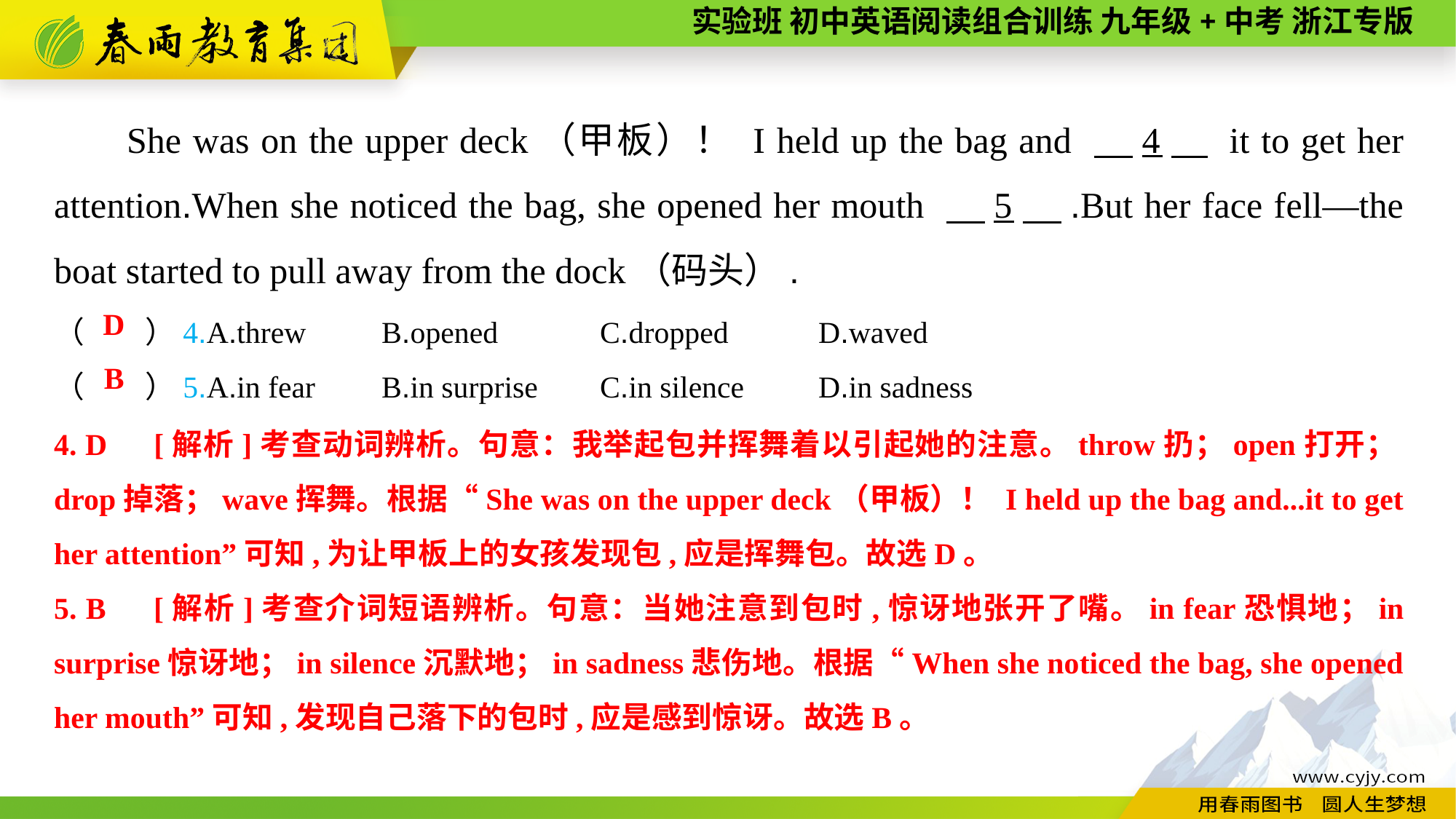

She was on the upper deck（甲板）！ I held up the bag and 　4　 it to get her attention.When she noticed the bag, she opened her mouth 　5　.But her face fell—the boat started to pull away from the dock（码头）.
（　　）4.A.threw	B.opened	C.dropped	D.waved
（　　）5.A.in fear	B.in surprise	C.in silence	D.in sadness
D
B
4. D　[解析]考查动词辨析。句意：我举起包并挥舞着以引起她的注意。throw扔；open打开；drop掉落；wave挥舞。根据“She was on the upper deck（甲板）！ I held up the bag and...it to get her attention”可知,为让甲板上的女孩发现包,应是挥舞包。故选D。
5. B　[解析]考查介词短语辨析。句意：当她注意到包时,惊讶地张开了嘴。in fear恐惧地；in surprise惊讶地；in silence沉默地；in sadness悲伤地。根据“When she noticed the bag, she opened her mouth”可知,发现自己落下的包时,应是感到惊讶。故选B。